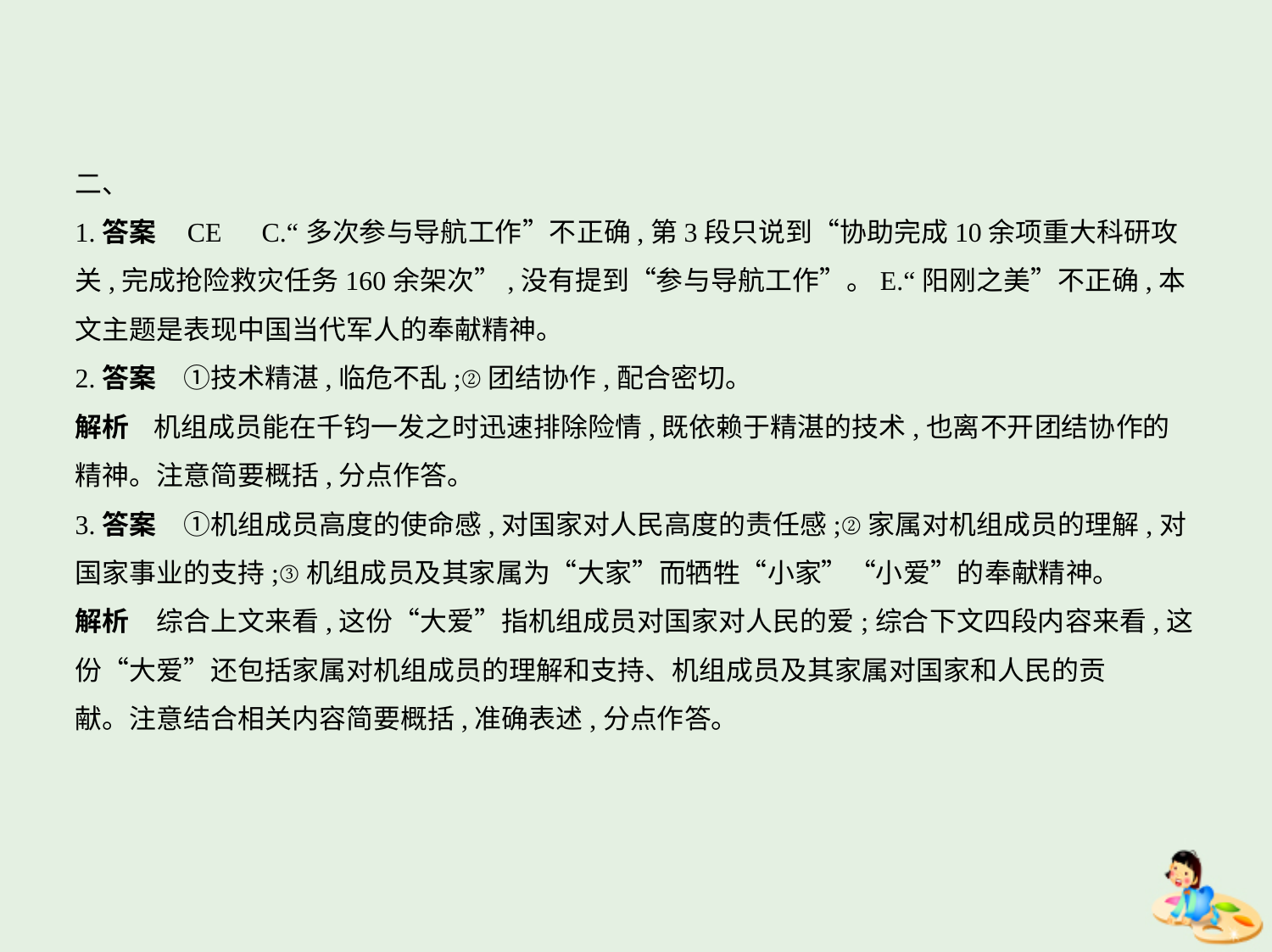

二、
1.答案    CE　C.“多次参与导航工作”不正确,第3段只说到“协助完成10余项重大科研攻
关,完成抢险救灾任务160余架次”,没有提到“参与导航工作”。E.“阳刚之美”不正确,本
文主题是表现中国当代军人的奉献精神。
2.答案　①技术精湛,临危不乱;②团结协作,配合密切。
解析    机组成员能在千钧一发之时迅速排除险情,既依赖于精湛的技术,也离不开团结协作的
精神。注意简要概括,分点作答。
3.答案　①机组成员高度的使命感,对国家对人民高度的责任感;②家属对机组成员的理解,对
国家事业的支持;③机组成员及其家属为“大家”而牺牲“小家”“小爱”的奉献精神。
解析　综合上文来看,这份“大爱”指机组成员对国家对人民的爱;综合下文四段内容来看,这
份“大爱”还包括家属对机组成员的理解和支持、机组成员及其家属对国家和人民的贡
献。注意结合相关内容简要概括,准确表述,分点作答。